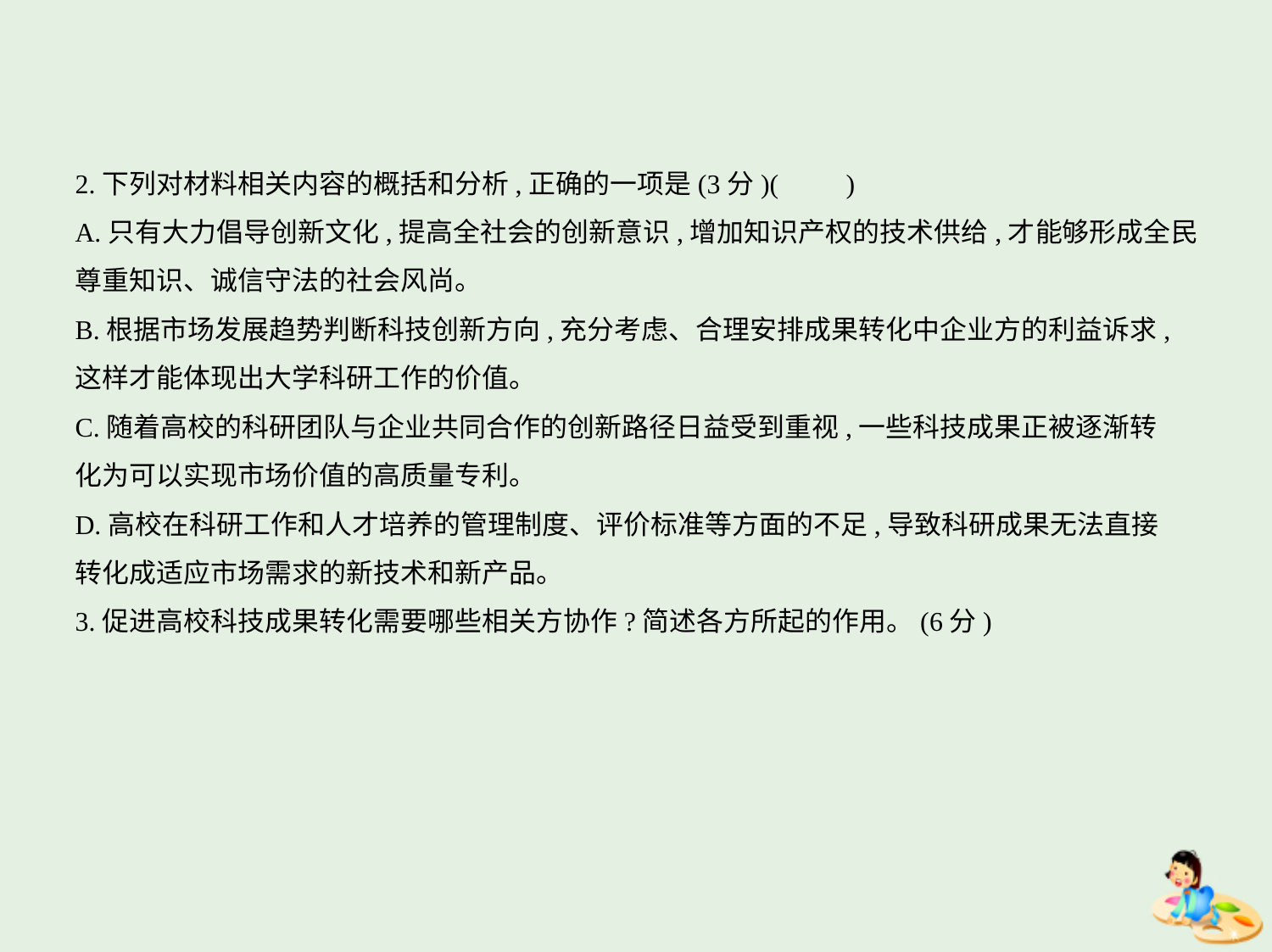

2.下列对材料相关内容的概括和分析,正确的一项是(3分)(　　)
A.只有大力倡导创新文化,提高全社会的创新意识,增加知识产权的技术供给,才能够形成全民
尊重知识、诚信守法的社会风尚。
B.根据市场发展趋势判断科技创新方向,充分考虑、合理安排成果转化中企业方的利益诉求,
这样才能体现出大学科研工作的价值。
C.随着高校的科研团队与企业共同合作的创新路径日益受到重视,一些科技成果正被逐渐转
化为可以实现市场价值的高质量专利。
D.高校在科研工作和人才培养的管理制度、评价标准等方面的不足,导致科研成果无法直接
转化成适应市场需求的新技术和新产品。
3.促进高校科技成果转化需要哪些相关方协作?简述各方所起的作用。(6分)